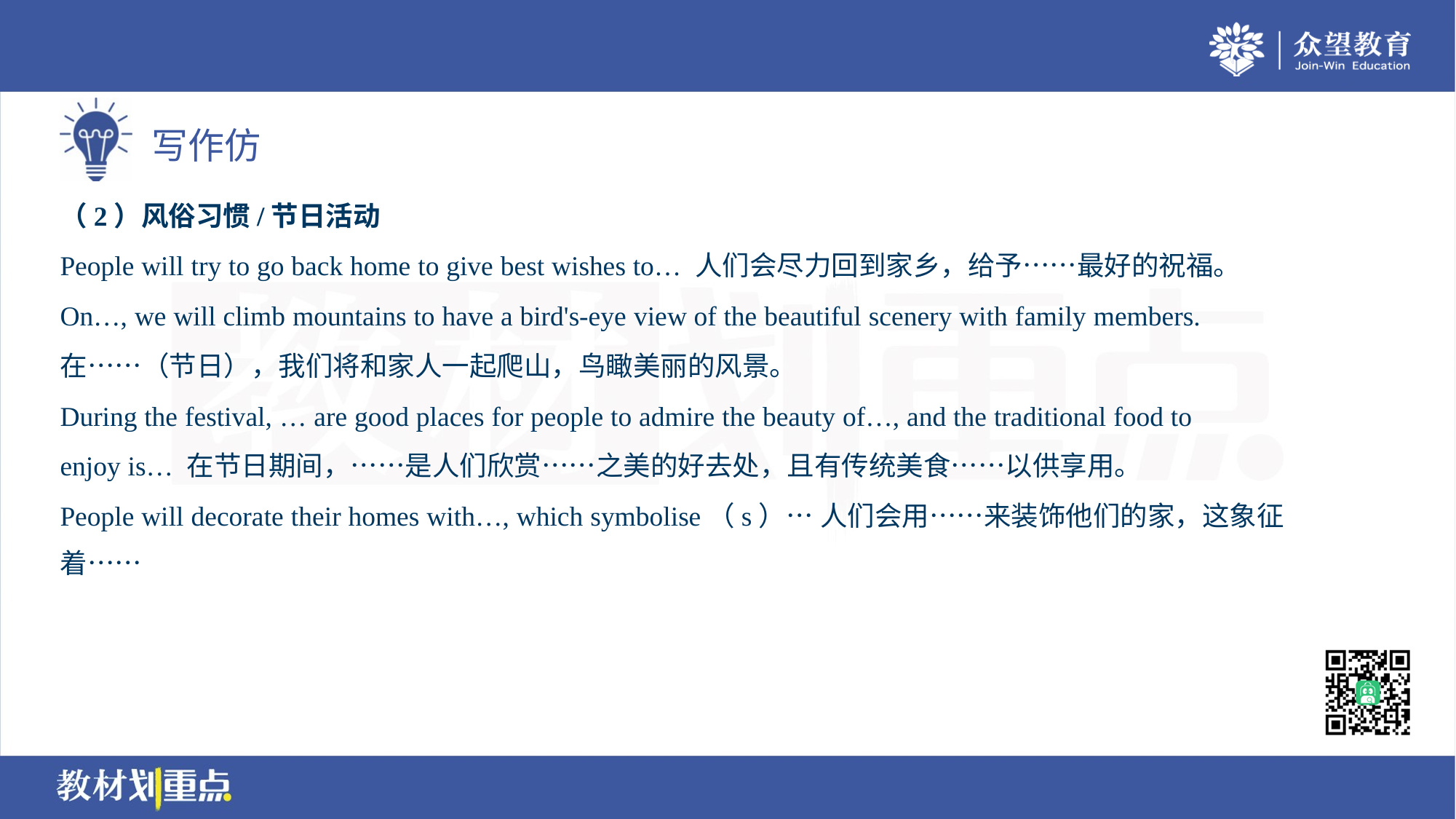

（2）风俗习惯/节日活动
People will try to go back home to give best wishes to… 人们会尽力回到家乡，给予……最好的祝福。
On…, we will climb mountains to have a bird's-eye view of the beautiful scenery with family members.
在……（节日），我们将和家人一起爬山，鸟瞰美丽的风景。
During the festival, … are good places for people to admire the beauty of…, and the traditional food to
enjoy is… 在节日期间，……是人们欣赏……之美的好去处，且有传统美食……以供享用。
People will decorate their homes with…, which symbolise（s）… 人们会用……来装饰他们的家，这象征
着……